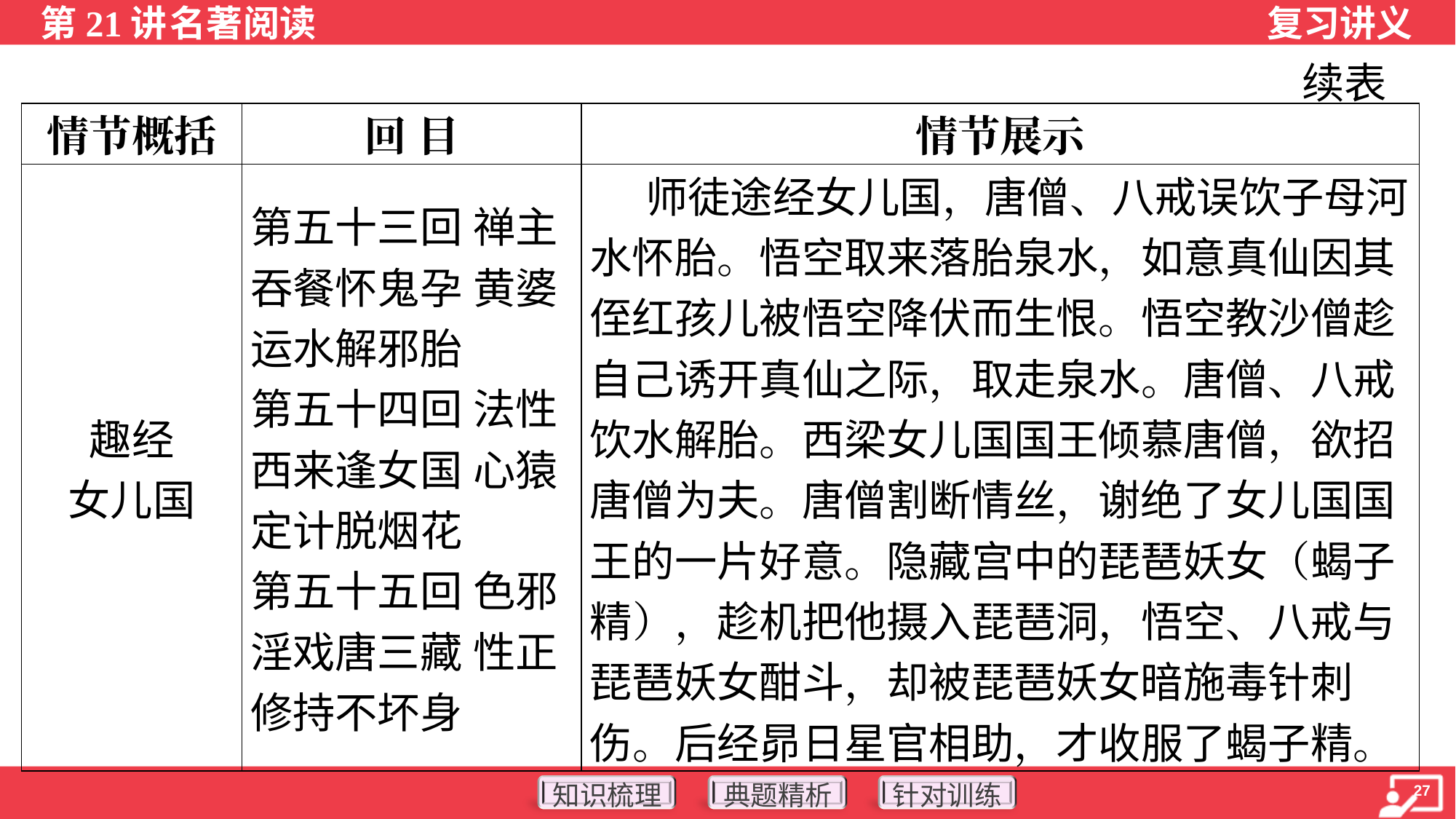

续表
| 情节概括 | 回 目 | 情节展示 |
| --- | --- | --- |
| 趣经 女儿国 | 第五十三回 禅主吞餐怀鬼孕 黄婆运水解邪胎 第五十四回 法性西来逢女国 心猿定计脱烟花 第五十五回 色邪淫戏唐三藏 性正修持不坏身 | 师徒途经女儿国，唐僧、八戒误饮子母河水怀胎。悟空取来落胎泉水，如意真仙因其侄红孩儿被悟空降伏而生恨。悟空教沙僧趁自己诱开真仙之际，取走泉水。唐僧、八戒饮水解胎。西梁女儿国国王倾慕唐僧，欲招唐僧为夫。唐僧割断情丝，谢绝了女儿国国王的一片好意。隐藏宫中的琵琶妖女（蝎子精），趁机把他摄入琵琶洞，悟空、八戒与琵琶妖女酣斗，却被琵琶妖女暗施毒针刺伤。后经昴日星官相助，才收服了蝎子精。 |